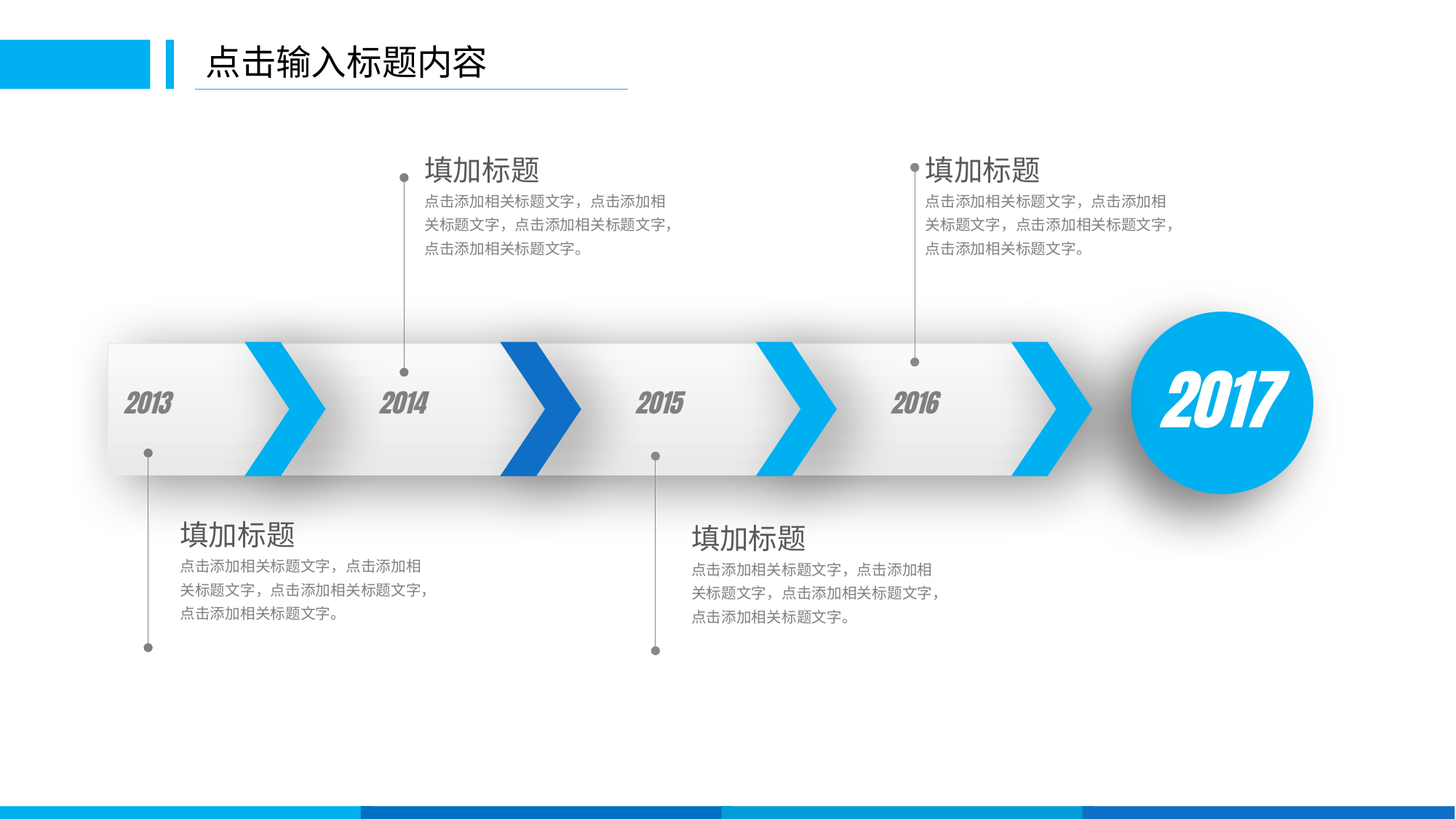

点击输入标题内容
填加标题
点击添加相关标题文字，点击添加相关标题文字，点击添加相关标题文字，点击添加相关标题文字。
填加标题
点击添加相关标题文字，点击添加相关标题文字，点击添加相关标题文字，点击添加相关标题文字。

2017
2013
2014
2015
2016
填加标题
点击添加相关标题文字，点击添加相关标题文字，点击添加相关标题文字，点击添加相关标题文字。
填加标题
点击添加相关标题文字，点击添加相关标题文字，点击添加相关标题文字，点击添加相关标题文字。